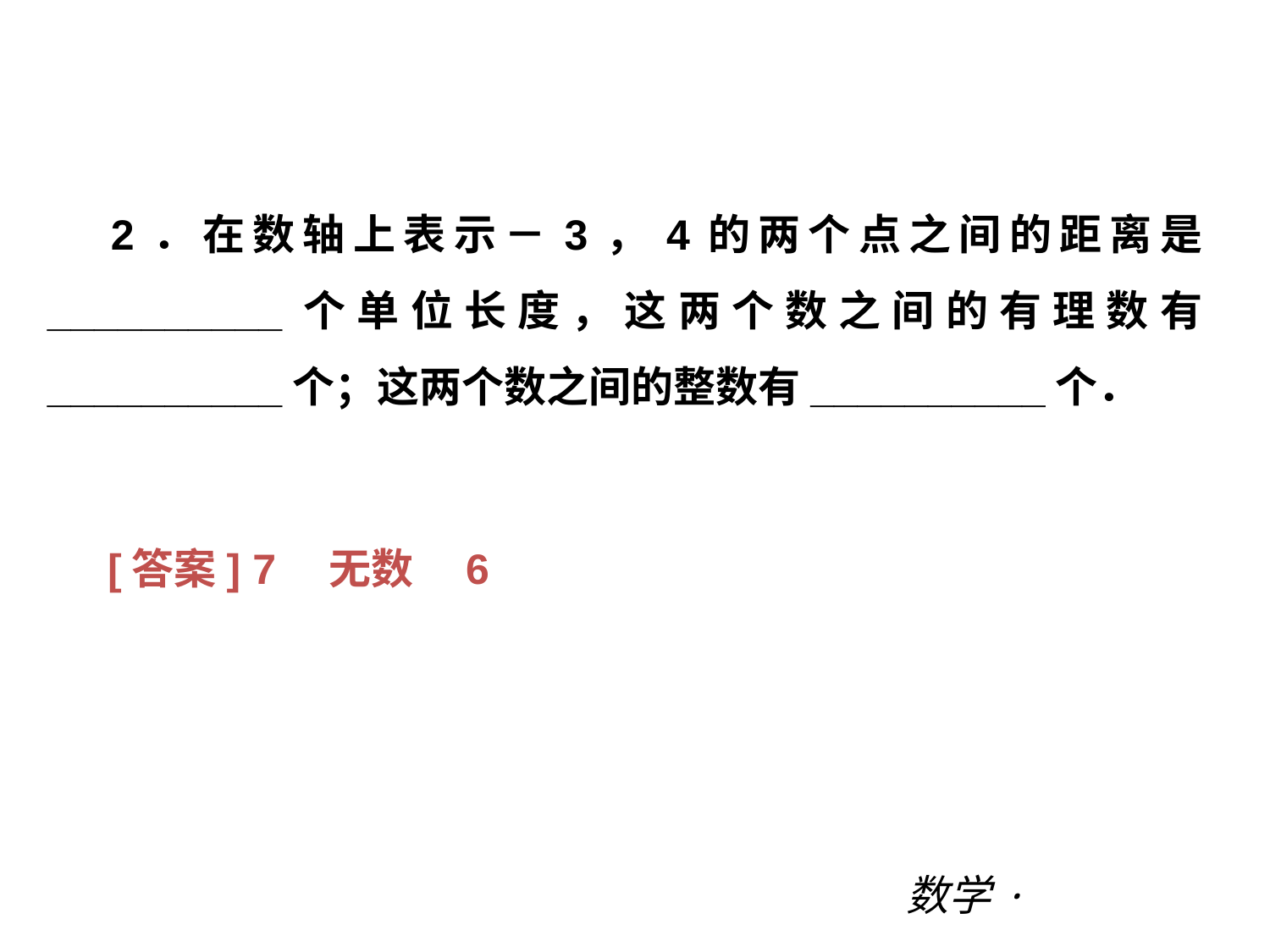

阶段综合测试二(期中一)
2．在数轴上表示－3，4的两个点之间的距离是__________个单位长度，这两个数之间的有理数有__________个；这两个数之间的整数有__________个．
[答案] 7　无数　6
数学·新课标（BS）